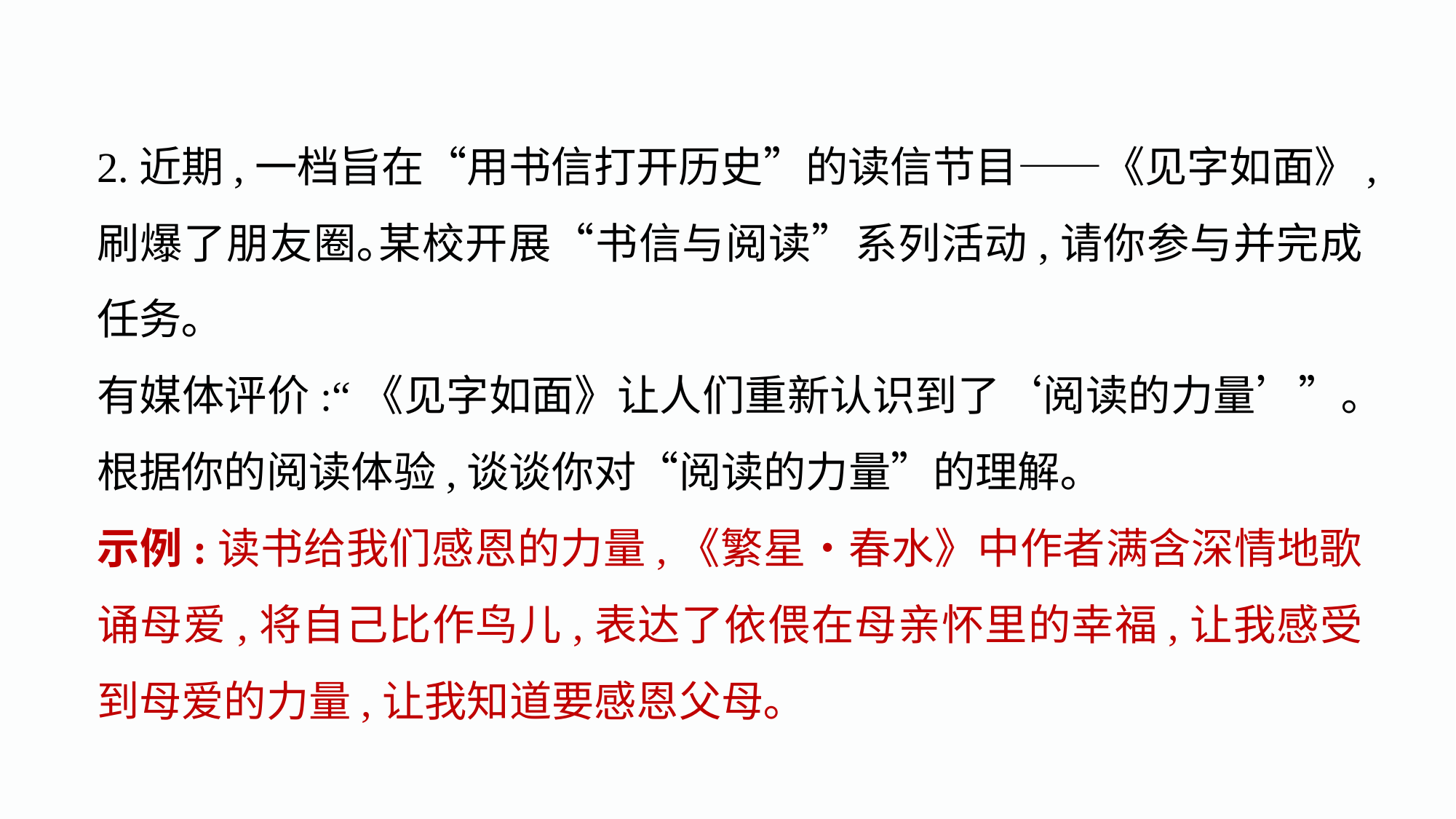

2.近期,一档旨在“用书信打开历史”的读信节目——《见字如面》,刷爆了朋友圈｡某校开展“书信与阅读”系列活动,请你参与并完成任务｡
有媒体评价:“《见字如面》让人们重新认识到了‘阅读的力量’”｡根据你的阅读体验,谈谈你对“阅读的力量”的理解｡
示例:读书给我们感恩的力量,《繁星•春水》中作者满含深情地歌诵母爱,将自己比作鸟儿,表达了依偎在母亲怀里的幸福,让我感受到母爱的力量,让我知道要感恩父母｡